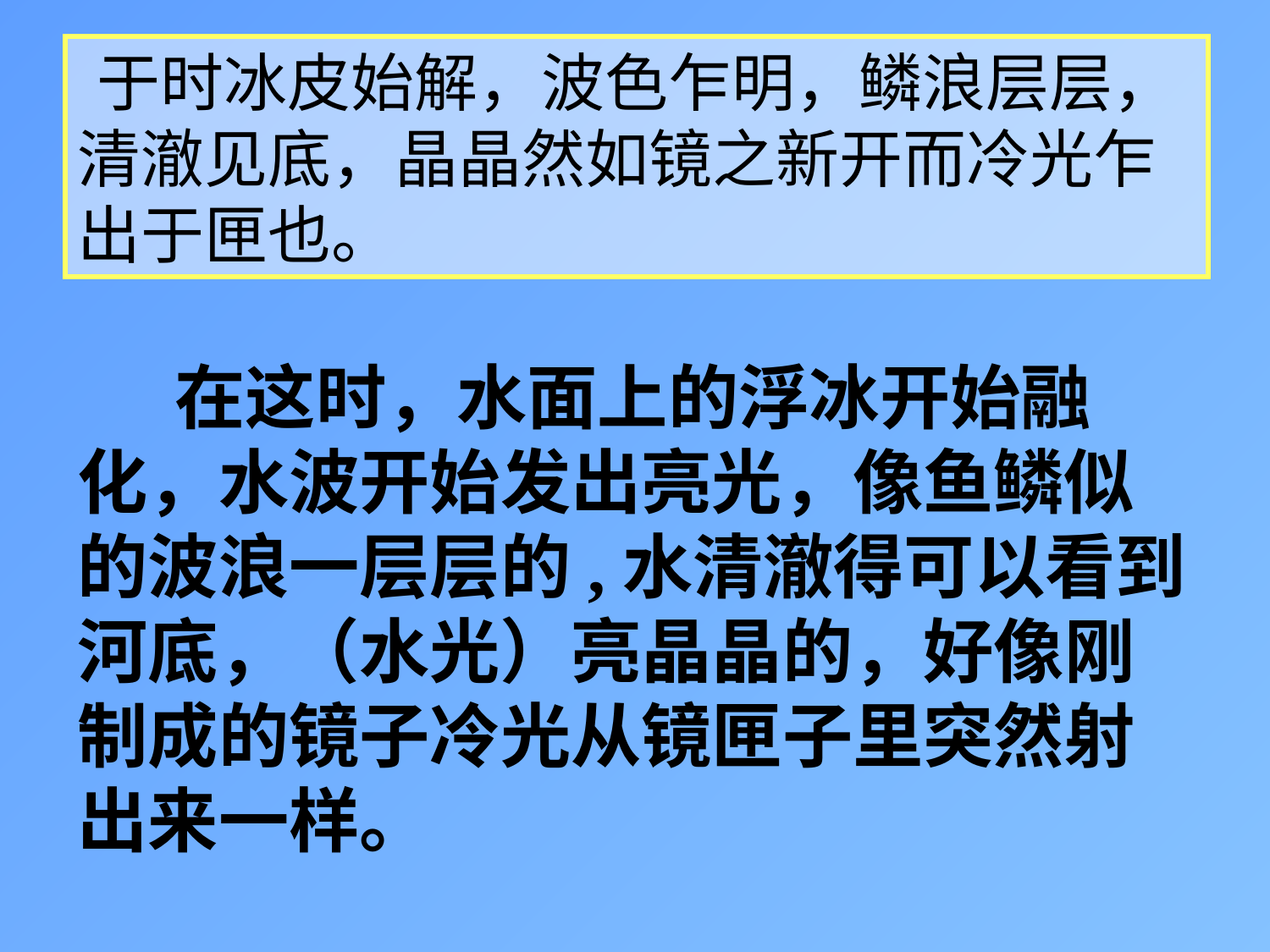

于时冰皮始解，波色乍明，鳞浪层层，清澈见底，晶晶然如镜之新开而冷光乍出于匣也。
     在这时，水面上的浮冰开始融化，水波开始发出亮光，像鱼鳞似的波浪一层层的,水清澈得可以看到河底，（水光）亮晶晶的，好像刚制成的镜子冷光从镜匣子里突然射出来一样。